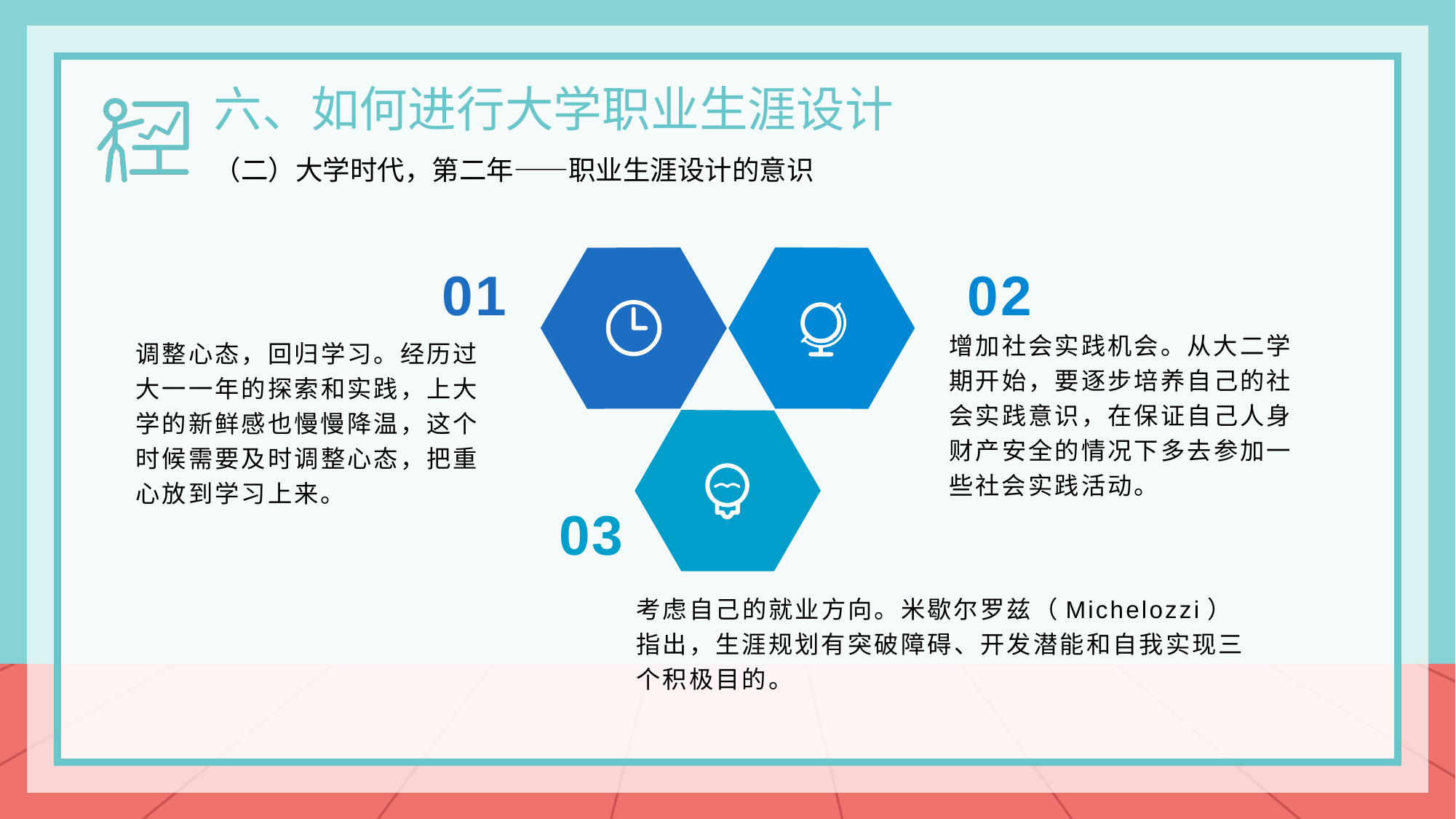

六、如何进行大学职业生涯设计
（二）大学时代，第二年——职业生涯设计的意识

01
02

增加社会实践机会。从大二学期开始，要逐步培养自己的社会实践意识，在保证自己人身财产安全的情况下多去参加一些社会实践活动。
调整心态，回归学习。经历过大一一年的探索和实践，上大学的新鲜感也慢慢降温，这个时候需要及时调整心态，把重心放到学习上来。

03
考虑自己的就业方向。米歇尔罗兹（Michelozzi）指出，生涯规划有突破障碍、开发潜能和自我实现三个积极目的。